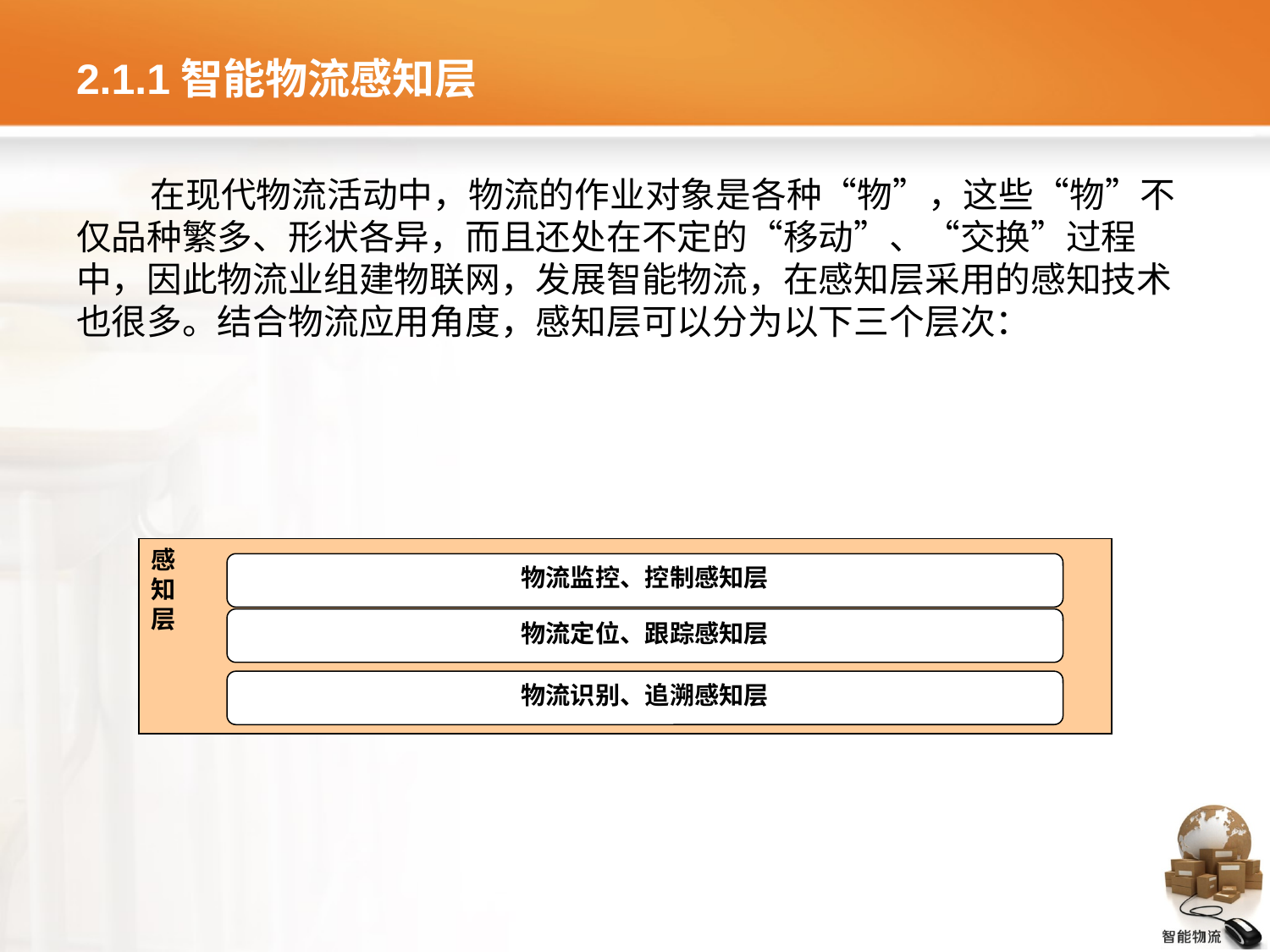

# 2.1.1智能物流感知层
在现代物流活动中，物流的作业对象是各种“物”，这些“物”不仅品种繁多、形状各异，而且还处在不定的“移动”、“交换”过程中，因此物流业组建物联网，发展智能物流，在感知层采用的感知技术也很多。结合物流应用角度，感知层可以分为以下三个层次：

感
知
层
物流监控、控制感知层
物流定位、跟踪感知层

物流识别、追溯感知层